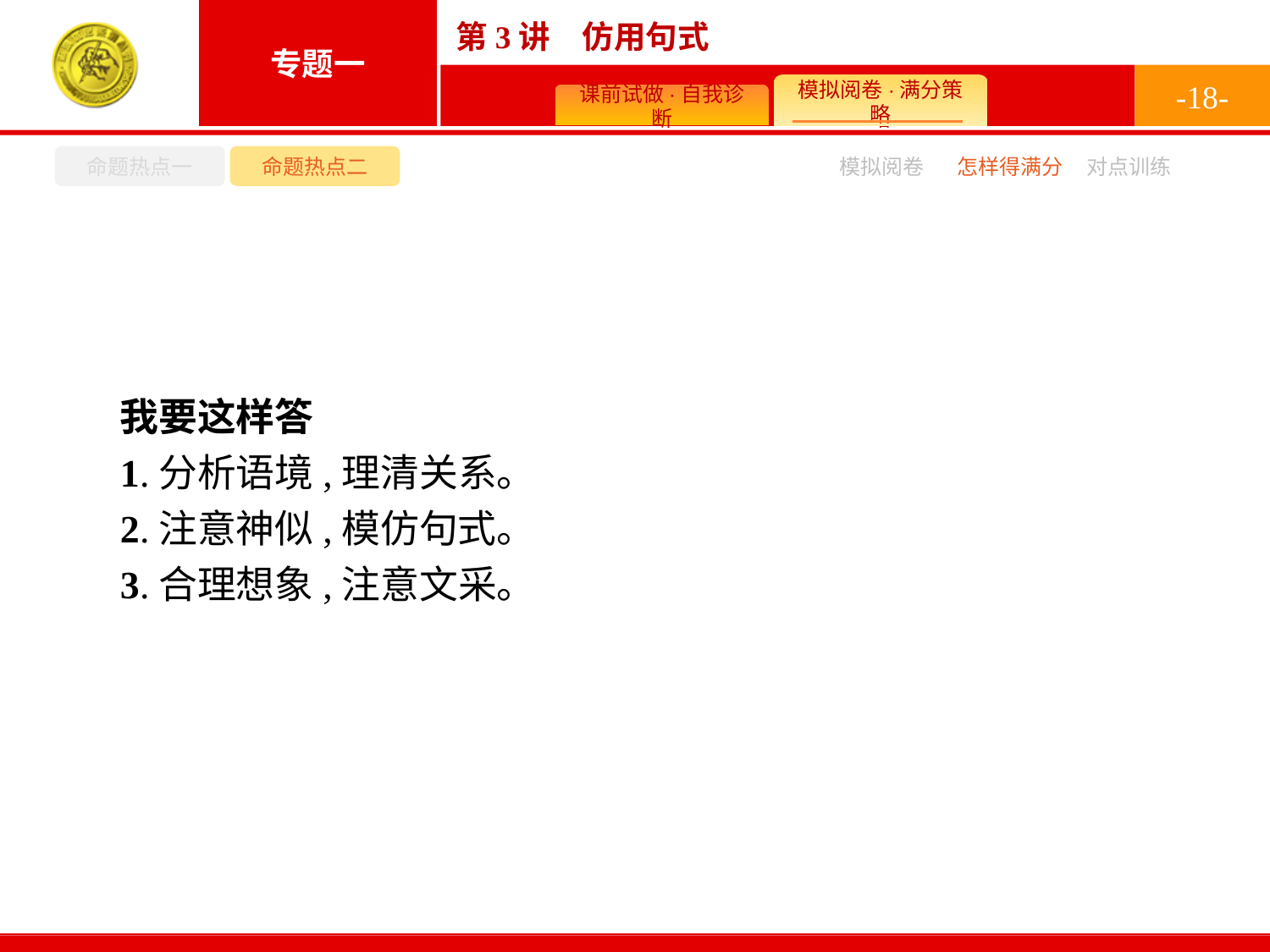

-18-
命题热点一
命题热点二
怎样得满分
模拟阅卷
对点训练
我要这样答
1.分析语境,理清关系。
2.注意神似,模仿句式。
3.合理想象,注意文采。